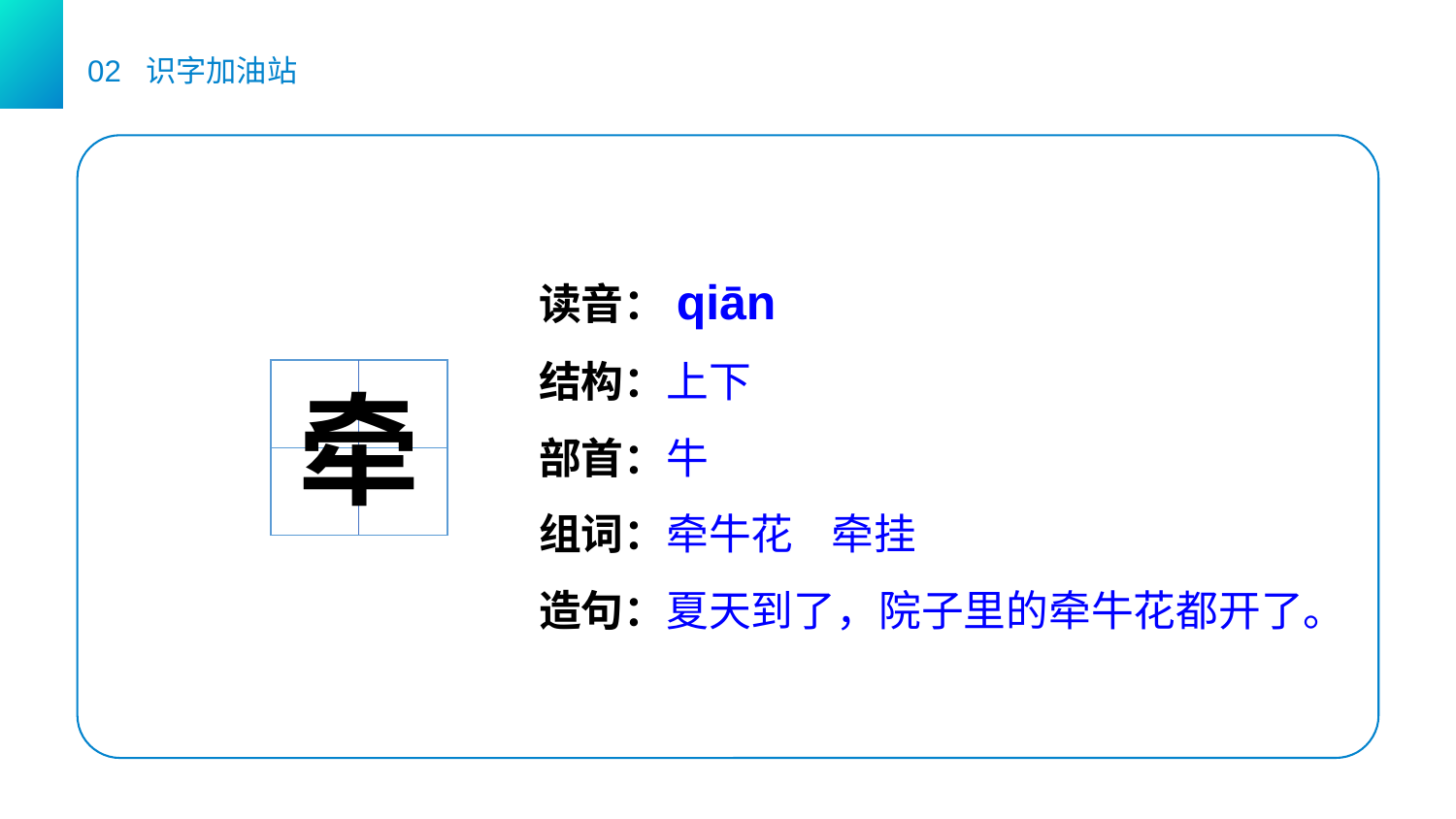

02  识字加油站

读音：qiān
结构：上下
部首：牛
组词：牵牛花    牵挂
造句：夏天到了，院子里的牵牛花都开了。
|  |  |
| --- | --- |
|  |  |
牵